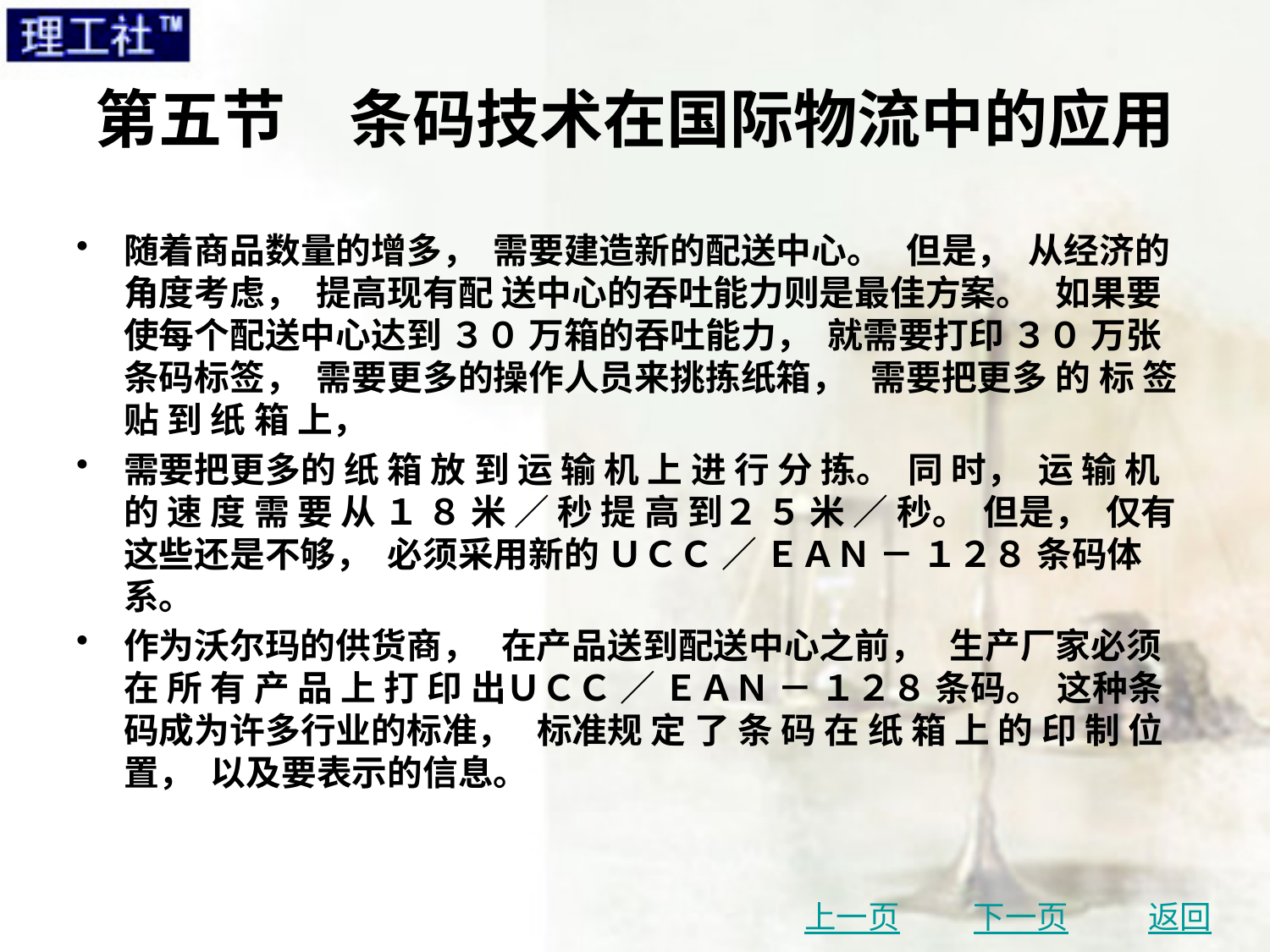

# 第五节　条码技术在国际物流中的应用
随着商品数量的增多，  需要建造新的配送中心。   但是，  从经济的角度考虑，  提高现有配 送中心的吞吐能力则是最佳方案。   如果要使每个配送中心达到 ３０ 万箱的吞吐能力，  就需要打印 ３０ 万张条码标签，  需要更多的操作人员来挑拣纸箱，   需要把更多 的 标 签 贴 到 纸 箱 上，
需要把更多的 纸 箱 放 到 运 输 机 上 进 行 分 拣。  同 时，  运 输 机 的 速 度 需 要 从 １ ８ 米 ／ 秒 提 高 到２ ５ 米 ／ 秒。  但是，  仅有这些还是不够，  必须采用新的 ＵＣＣ ／ ＥＡＮ － １２８ 条码体系。
作为沃尔玛的供货商，   在产品送到配送中心之前，   生产厂家必须 在 所 有 产 品 上 打 印 出ＵＣＣ ／ ＥＡＮ － １２８ 条码。  这种条码成为许多行业的标准，   标准规 定 了 条 码 在 纸 箱 上 的 印 制 位 置，  以及要表示的信息。

上一页
下一页
返回